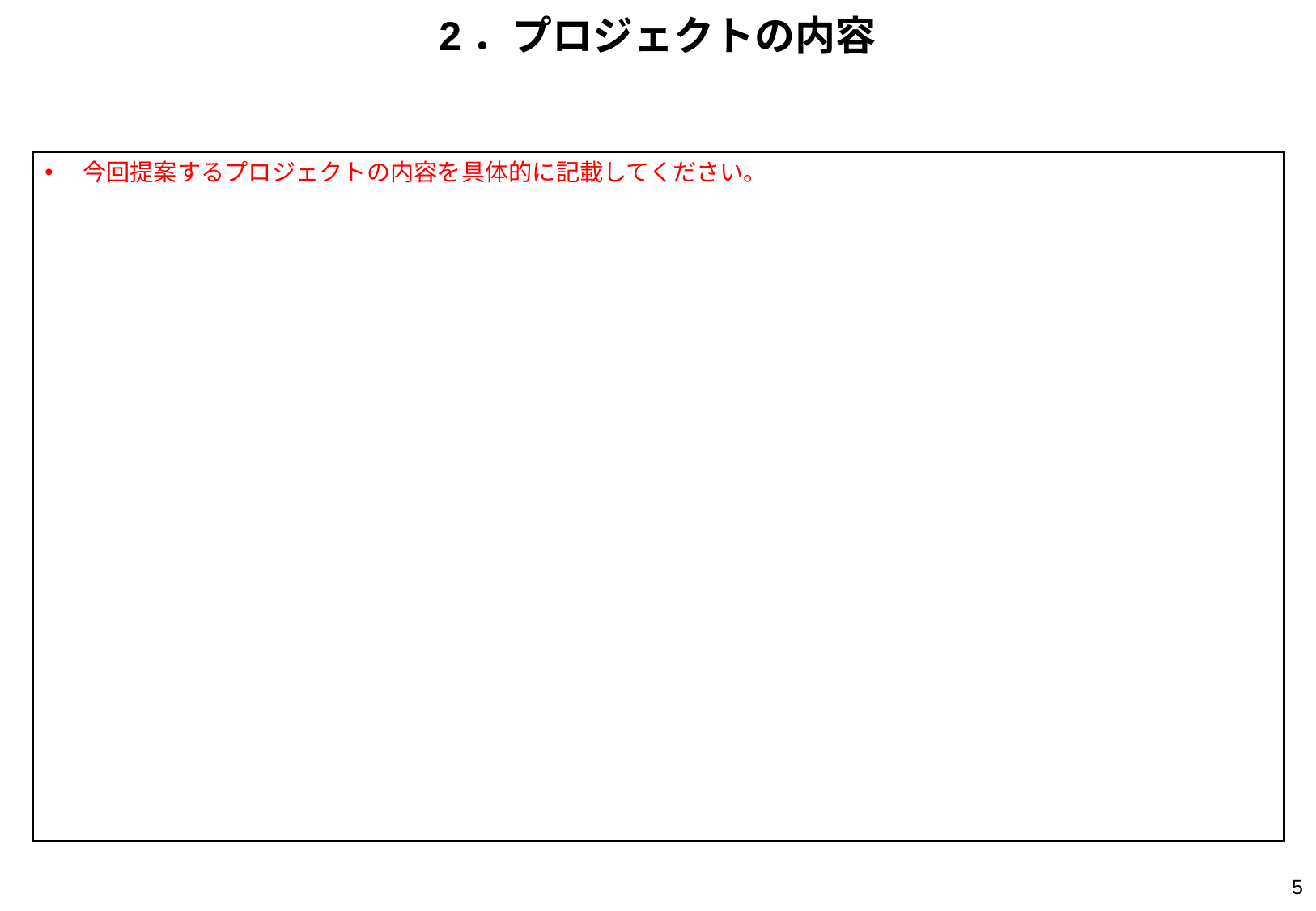

# 2．プロジェクトの内容
今回提案するプロジェクトの内容を具体的に記載してください。
5